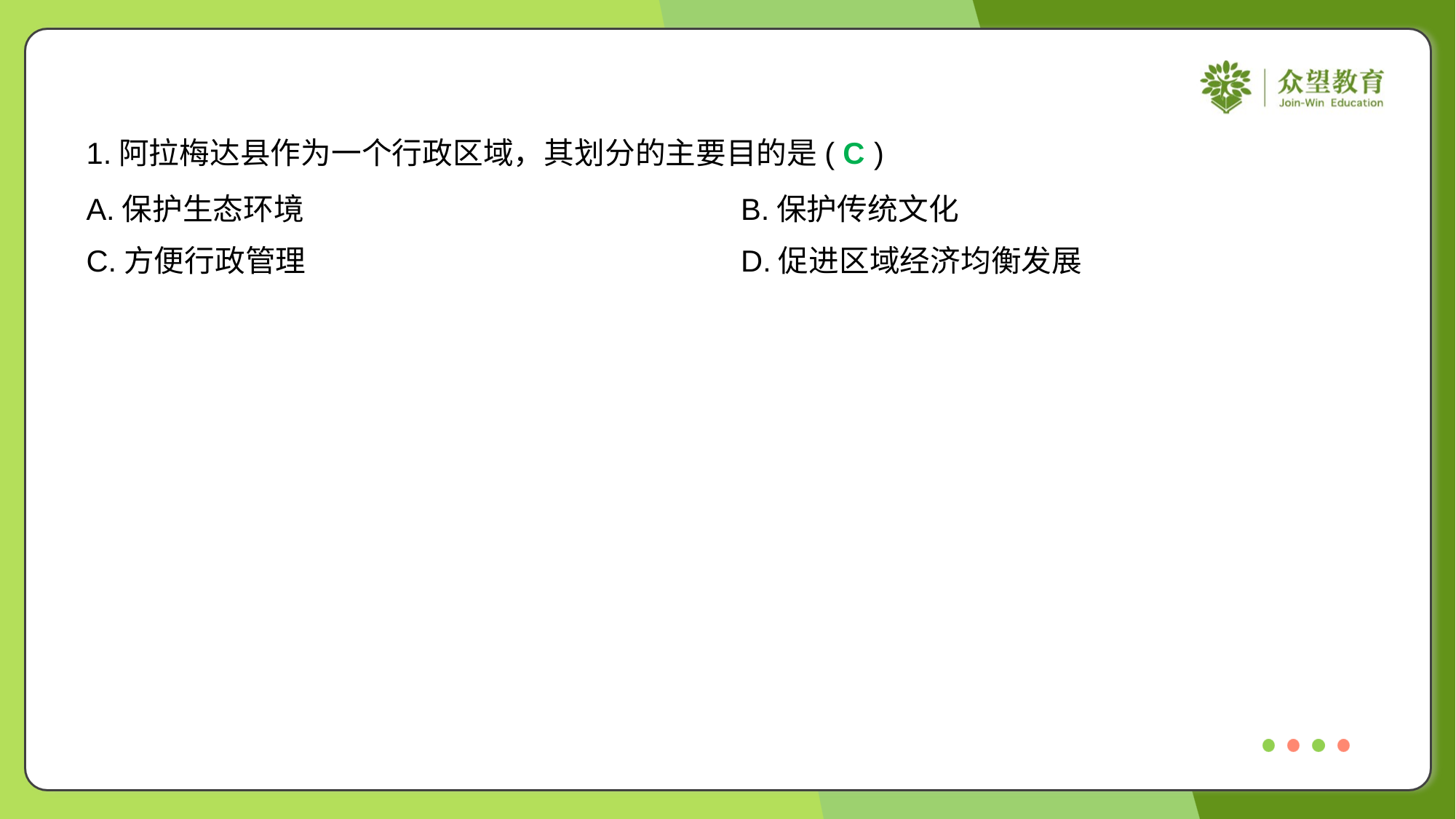

1.阿拉梅达县作为一个行政区域，其划分的主要目的是(     )
C
A.保护生态环境	B.保护传统文化
C.方便行政管理	D.促进区域经济均衡发展